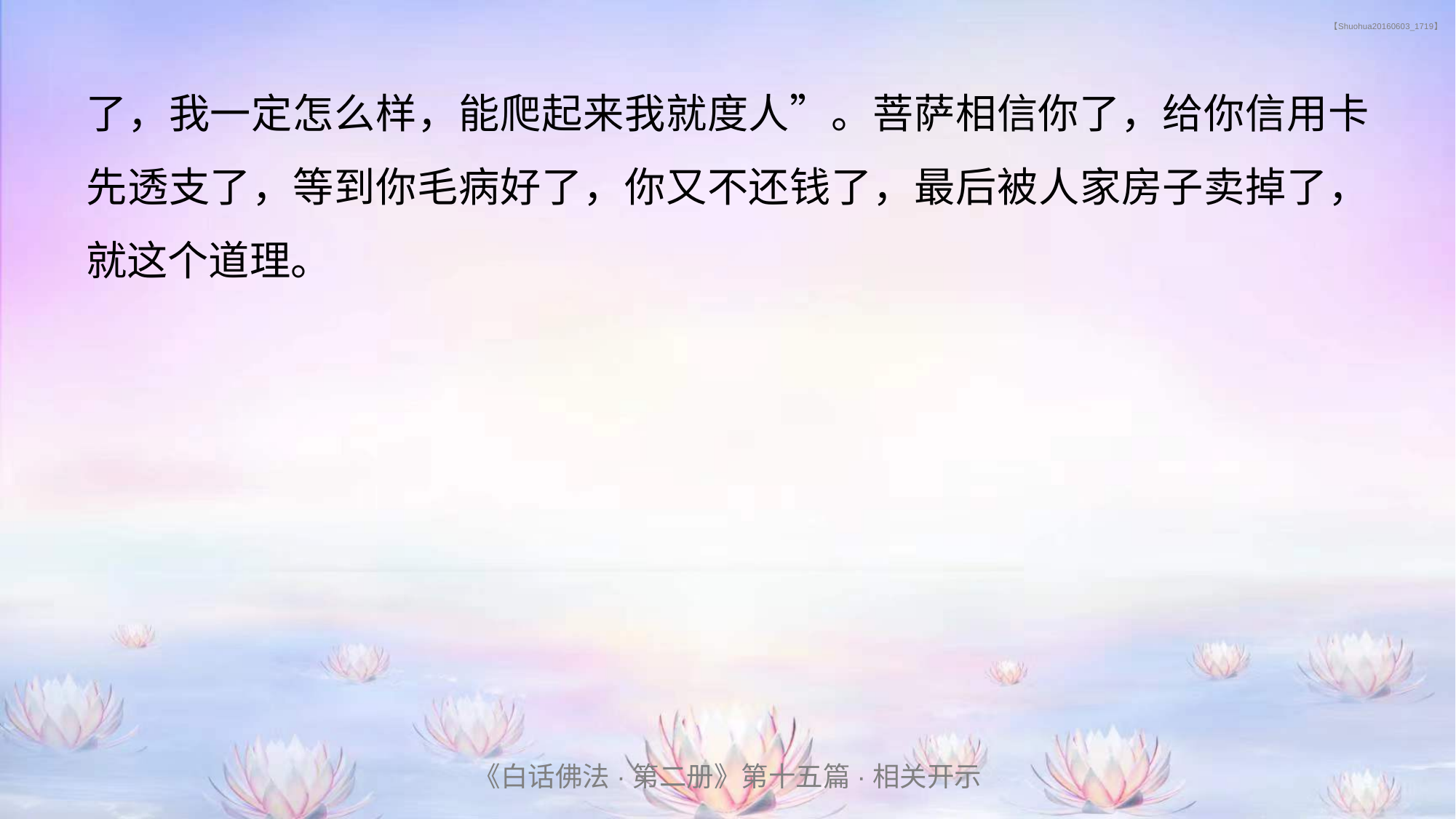

# 【Shuohua20160603_1719】
了，我一定怎么样，能爬起来我就度人”。菩萨相信你了，给你信用卡先透支了，等到你毛病好了，你又不还钱了，最后被人家房子卖掉了，就这个道理。

《白话佛法·第二册》第十五篇·相关开示